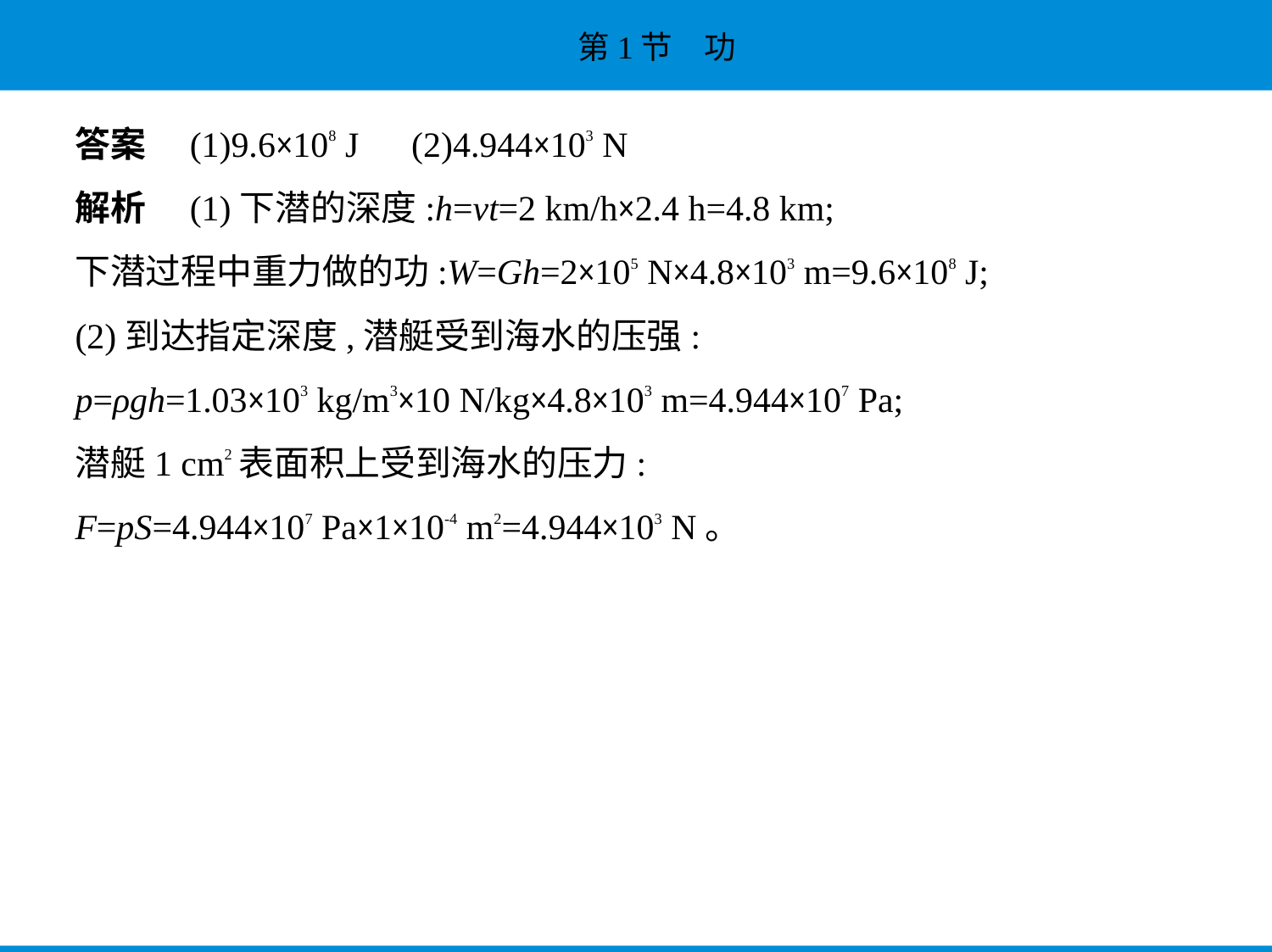

答案　(1)9.6×108 J　(2)4.944×103 N
解析　(1)下潜的深度:h=vt=2 km/h×2.4 h=4.8 km;
下潜过程中重力做的功:W=Gh=2×105 N×4.8×103 m=9.6×108 J;
(2)到达指定深度,潜艇受到海水的压强:
p=ρgh=1.03×103 kg/m3×10 N/kg×4.8×103 m=4.944×107 Pa;
潜艇1 cm2表面积上受到海水的压力:
F=pS=4.944×107 Pa×1×10-4 m2=4.944×103 N。